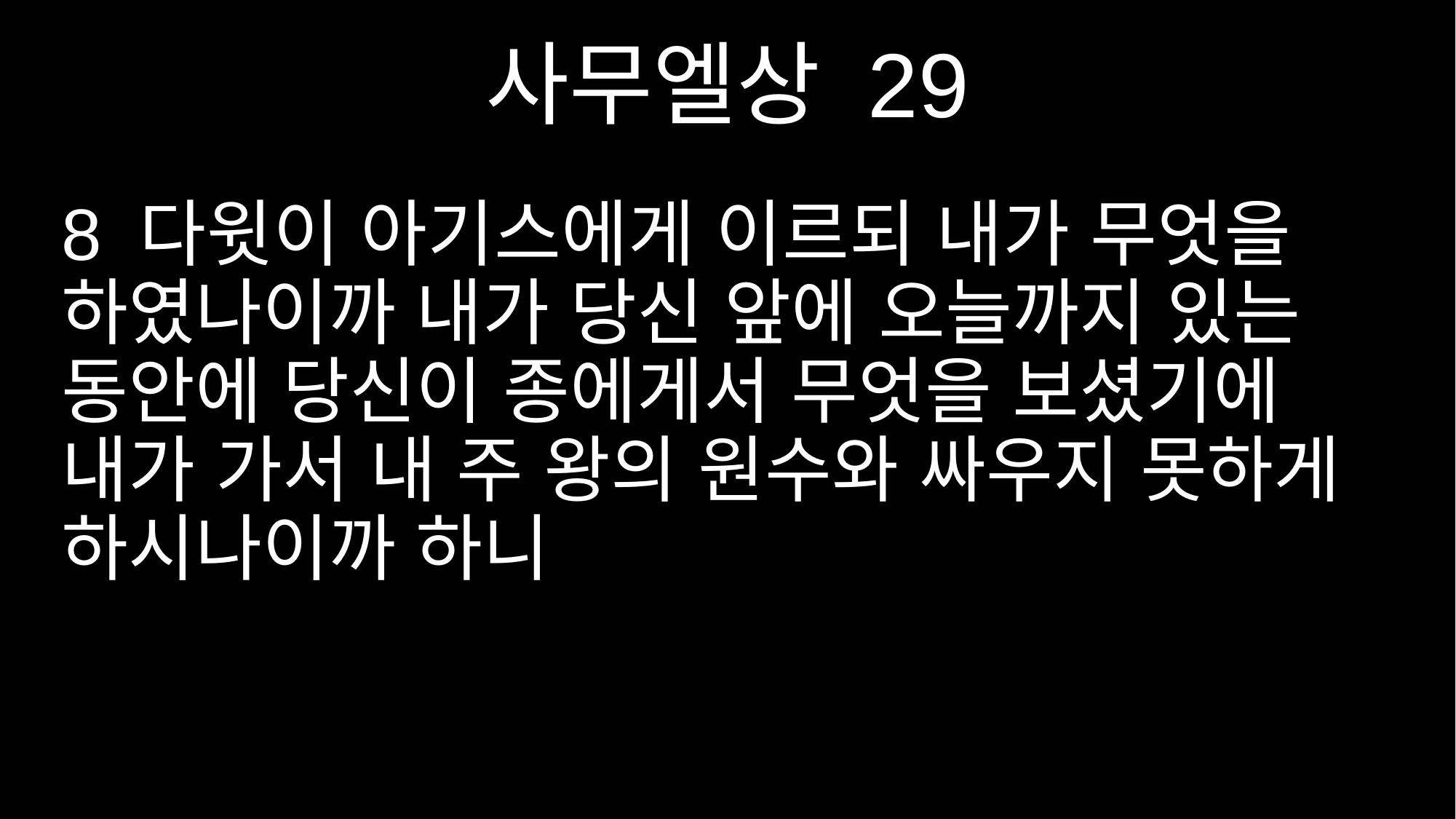

사무엘상 29
8 다윗이 아기스에게 이르되 내가 무엇을 하였나이까 내가 당신 앞에 오늘까지 있는 동안에 당신이 종에게서 무엇을 보셨기에 내가 가서 내 주 왕의 원수와 싸우지 못하게 하시나이까 하니